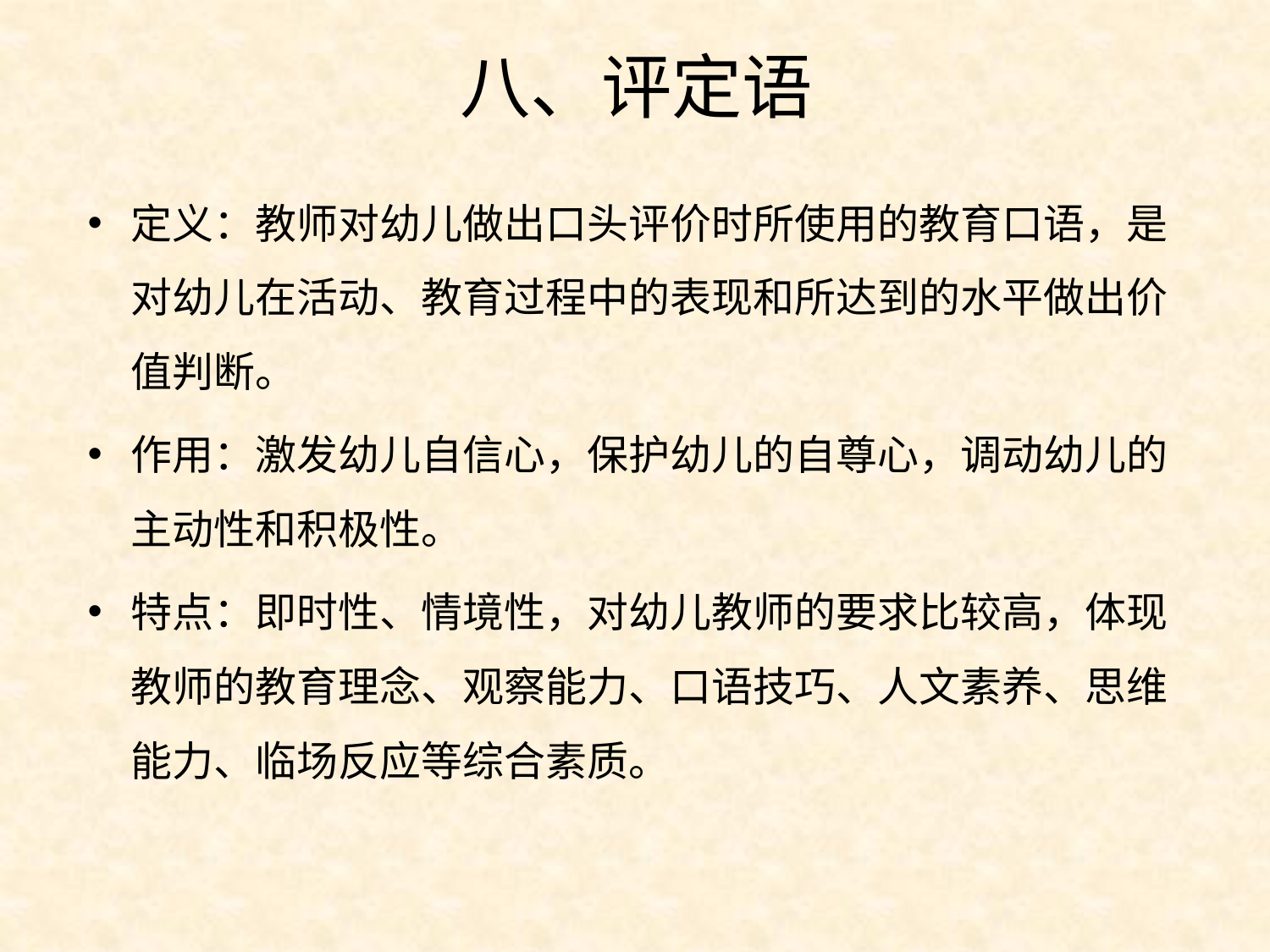

# 八、评定语
定义：教师对幼儿做出口头评价时所使用的教育口语，是对幼儿在活动、教育过程中的表现和所达到的水平做出价值判断。
作用：激发幼儿自信心，保护幼儿的自尊心，调动幼儿的主动性和积极性。
特点：即时性、情境性，对幼儿教师的要求比较高，体现教师的教育理念、观察能力、口语技巧、人文素养、思维能力、临场反应等综合素质。